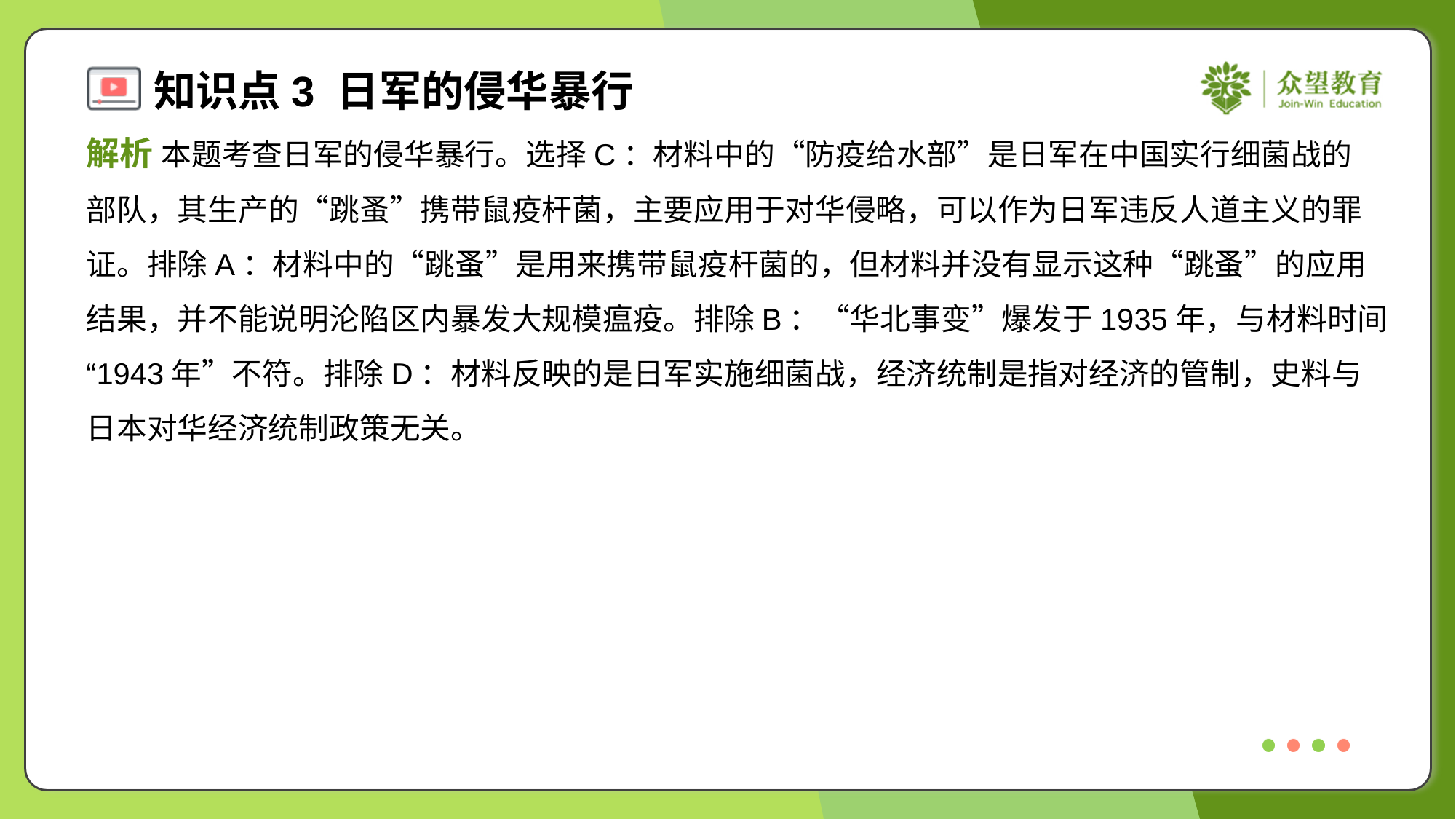

解析 本题考查日军的侵华暴行。选择C：材料中的“防疫给水部”是日军在中国实行细菌战的
部队，其生产的“跳蚤”携带鼠疫杆菌，主要应用于对华侵略，可以作为日军违反人道主义的罪
证。排除A：材料中的“跳蚤”是用来携带鼠疫杆菌的，但材料并没有显示这种“跳蚤”的应用
结果，并不能说明沦陷区内暴发大规模瘟疫。排除B：“华北事变”爆发于1935年，与材料时间
“1943年”不符。排除D：材料反映的是日军实施细菌战，经济统制是指对经济的管制，史料与
日本对华经济统制政策无关。